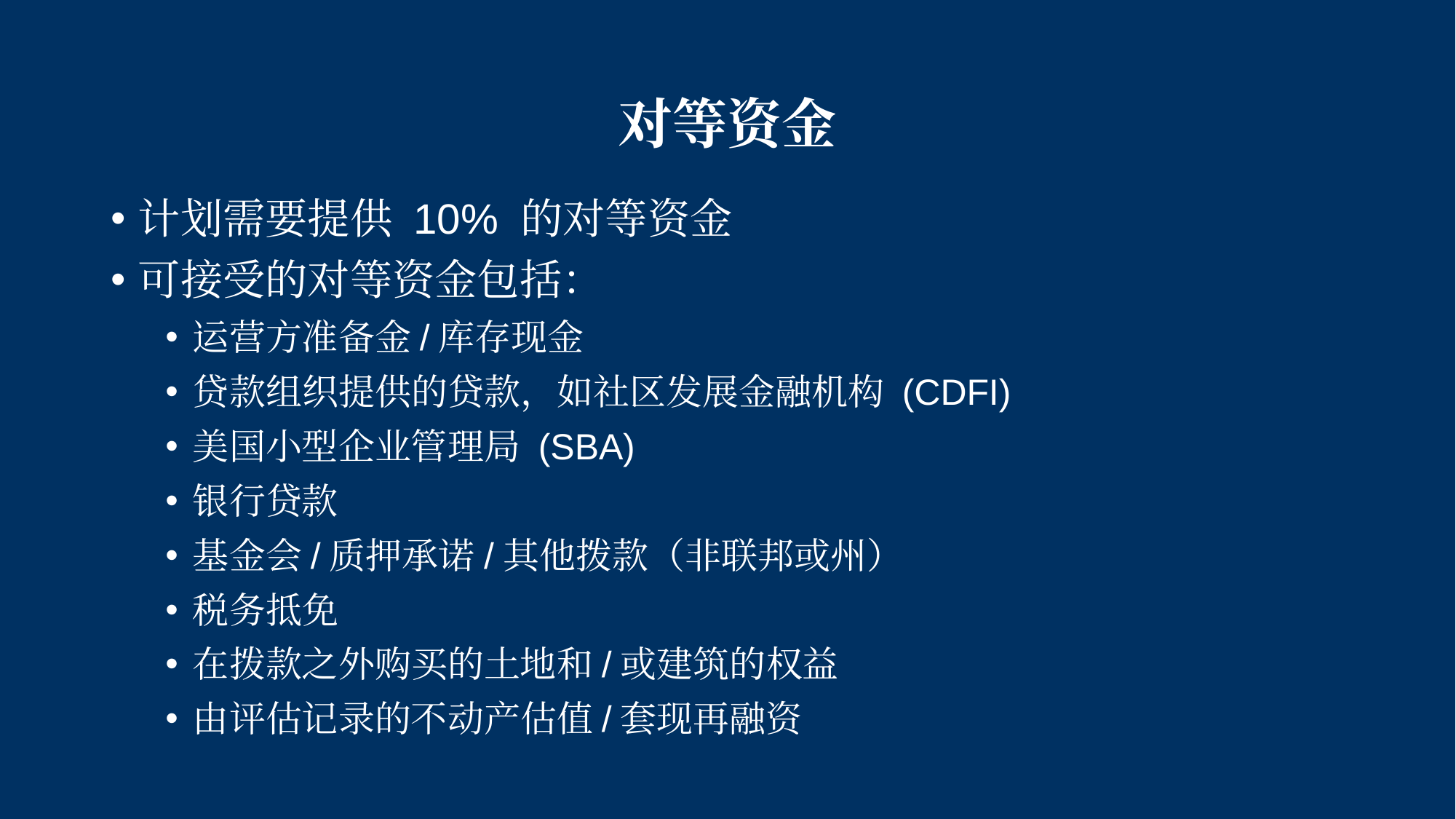

# 对等资金
计划需要提供 10% 的对等资金
可接受的对等资金包括：
运营方准备金/库存现金
贷款组织提供的贷款，如社区发展金融机构 (CDFI)
美国小型企业管理局 (SBA)
银行贷款
基金会/质押承诺/其他拨款（非联邦或州）
税务抵免
在拨款之外购买的土地和/或建筑的权益
由评估记录的不动产估值/套现再融资